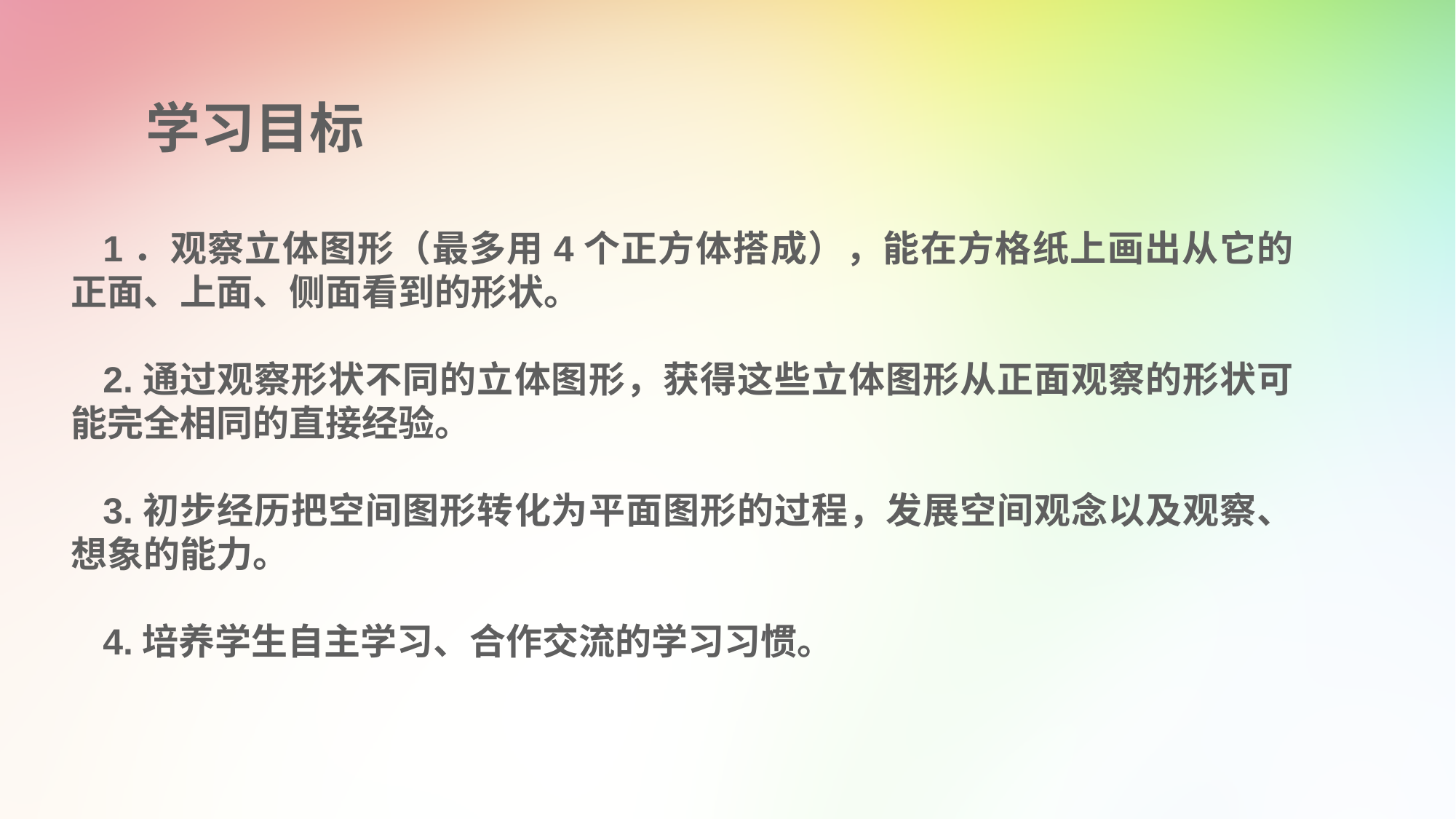

学习目标

1．观察立体图形（最多用4个正方体搭成），能在方格纸上画出从它的正面、上面、侧面看到的形状。

2.通过观察形状不同的立体图形，获得这些立体图形从正面观察的形状可能完全相同的直接经验。

3.初步经历把空间图形转化为平面图形的过程，发展空间观念以及观察、想象的能力。

4.培养学生自主学习、合作交流的学习习惯。